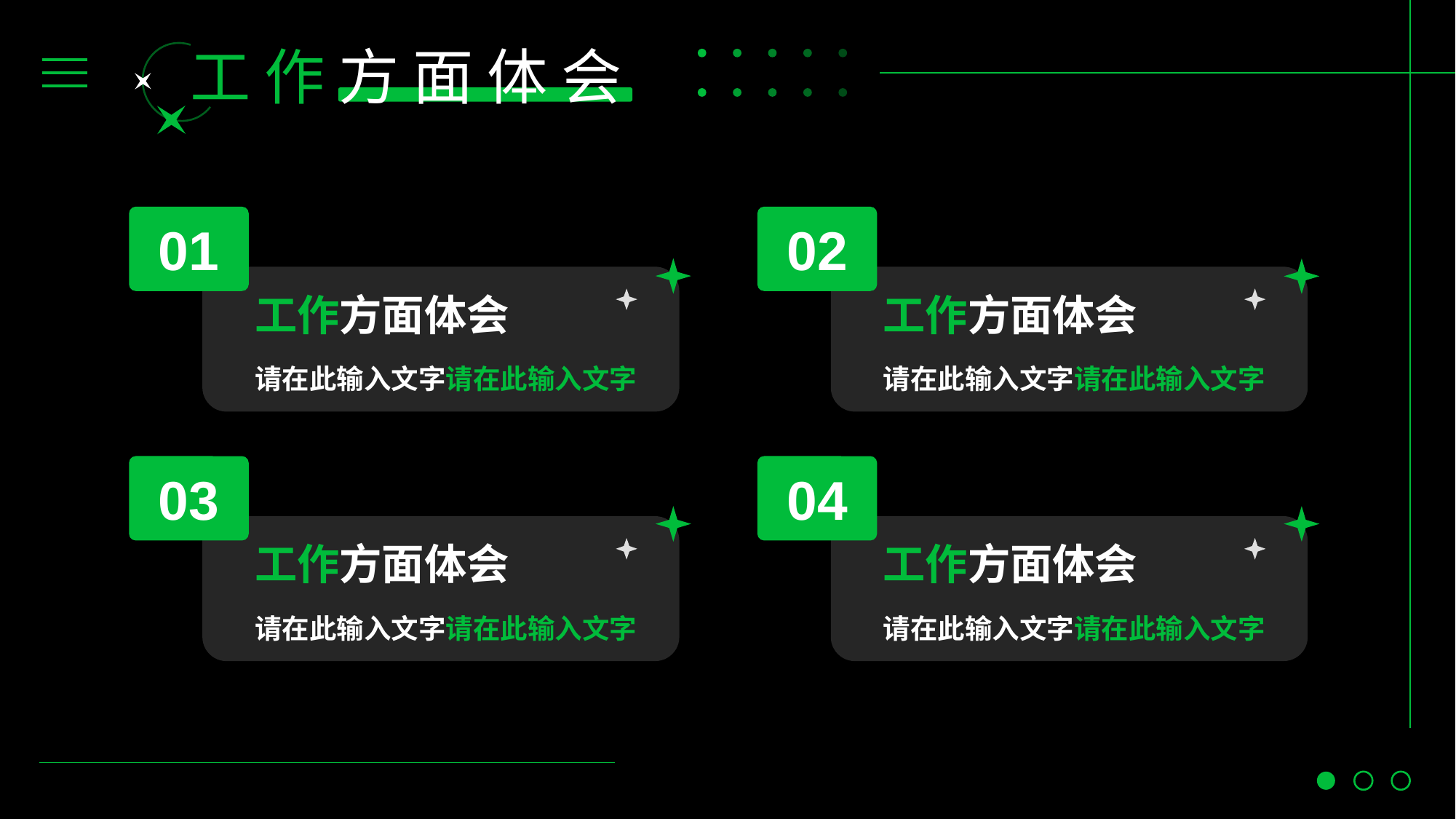

工 作 方 面 体 会

01
02

工作方面体会
工作方面体会

请在此输入文字请在此输入文字
请在此输入文字请在此输入文字
03
04

工作方面体会
工作方面体会

请在此输入文字请在此输入文字
请在此输入文字请在此输入文字